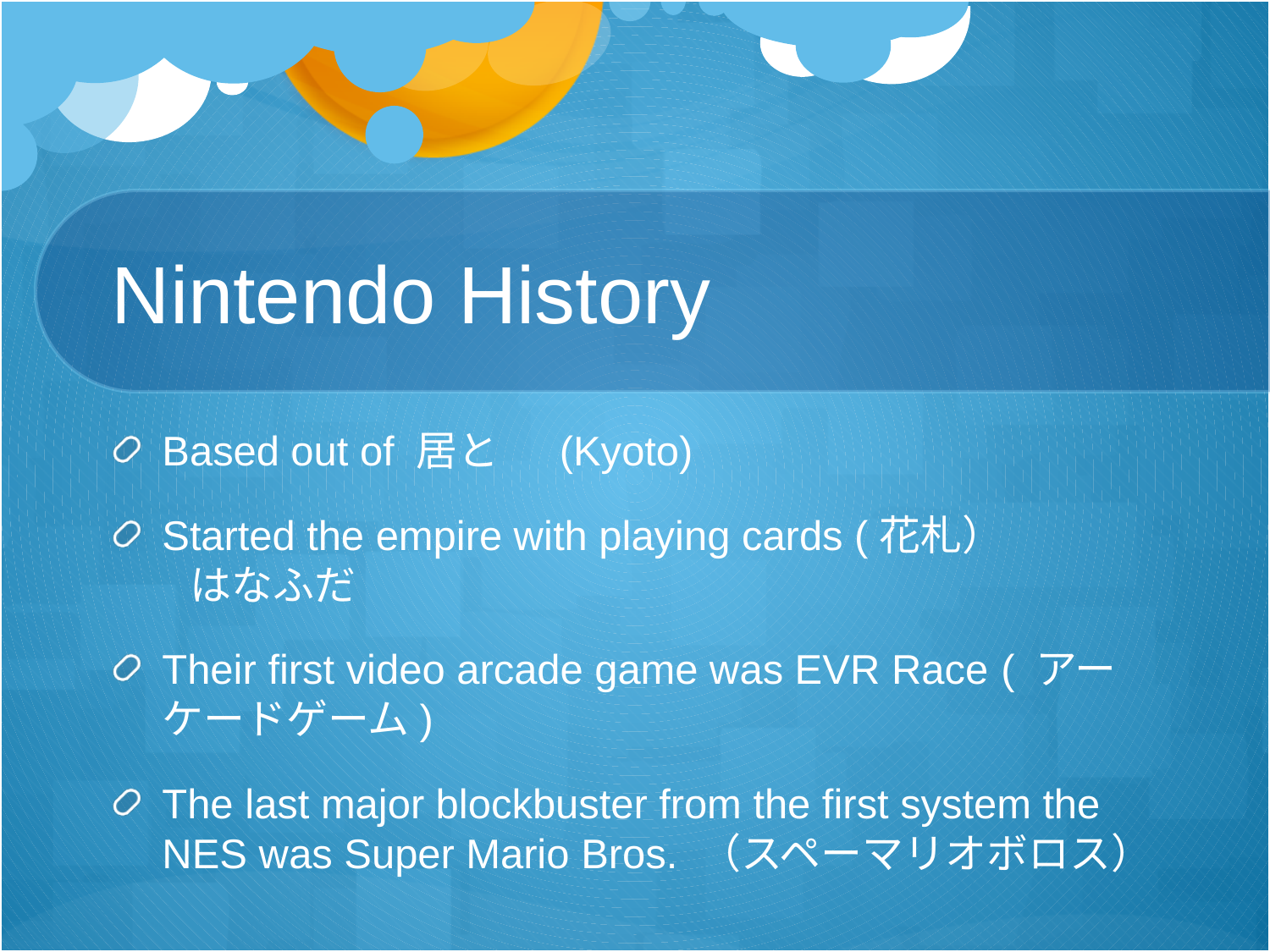

# Nintendo History
Based out of 居と　 (Kyoto)
Started the empire with playing cards (花札） 　　　      はなふだ
Their first video arcade game was EVR Race ( アーケードゲーム)
The last major blockbuster from the first system the NES was Super Mario Bros. （スペーマリオボロス）